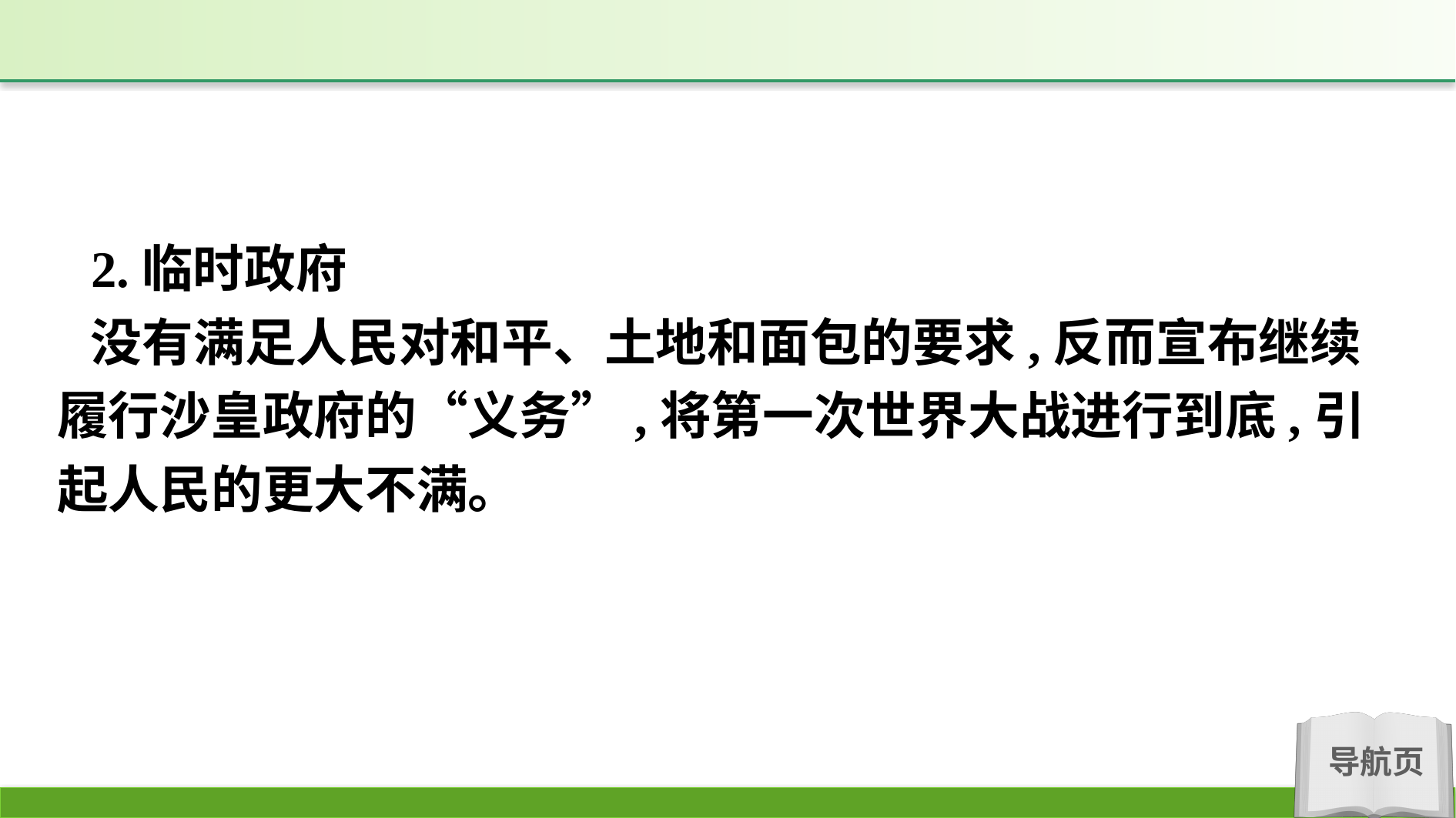

2.临时政府
没有满足人民对和平、土地和面包的要求,反而宣布继续履行沙皇政府的“义务”,将第一次世界大战进行到底,引起人民的更大不满。